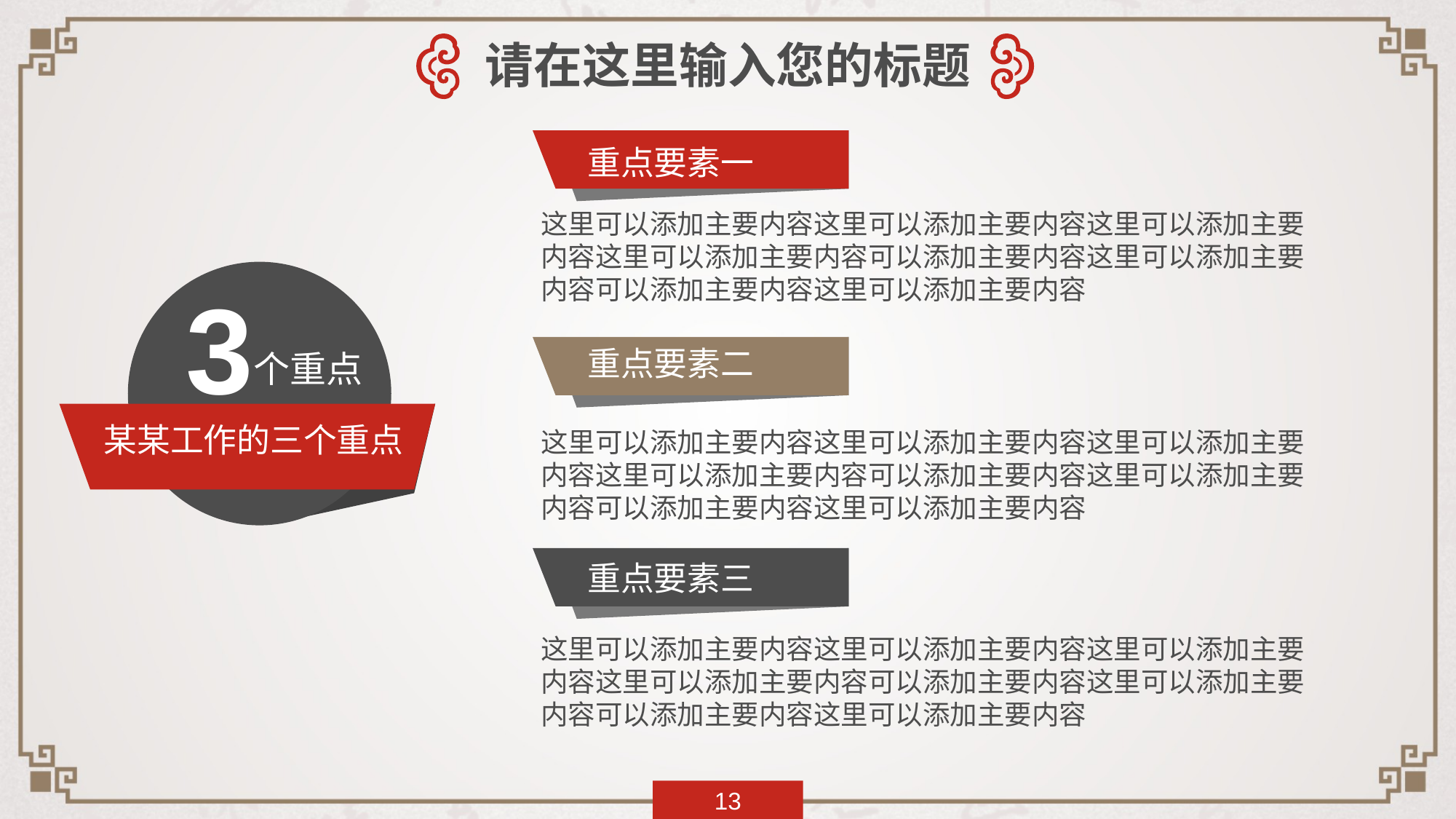

请在这里输入您的标题

重点要素一
这里可以添加主要内容这里可以添加主要内容这里可以添加主要内容这里可以添加主要内容可以添加主要内容这里可以添加主要内容可以添加主要内容这里可以添加主要内容

3
重点要素二

个重点

某某工作的三个重点
这里可以添加主要内容这里可以添加主要内容这里可以添加主要内容这里可以添加主要内容可以添加主要内容这里可以添加主要内容可以添加主要内容这里可以添加主要内容

重点要素三
这里可以添加主要内容这里可以添加主要内容这里可以添加主要内容这里可以添加主要内容可以添加主要内容这里可以添加主要内容可以添加主要内容这里可以添加主要内容